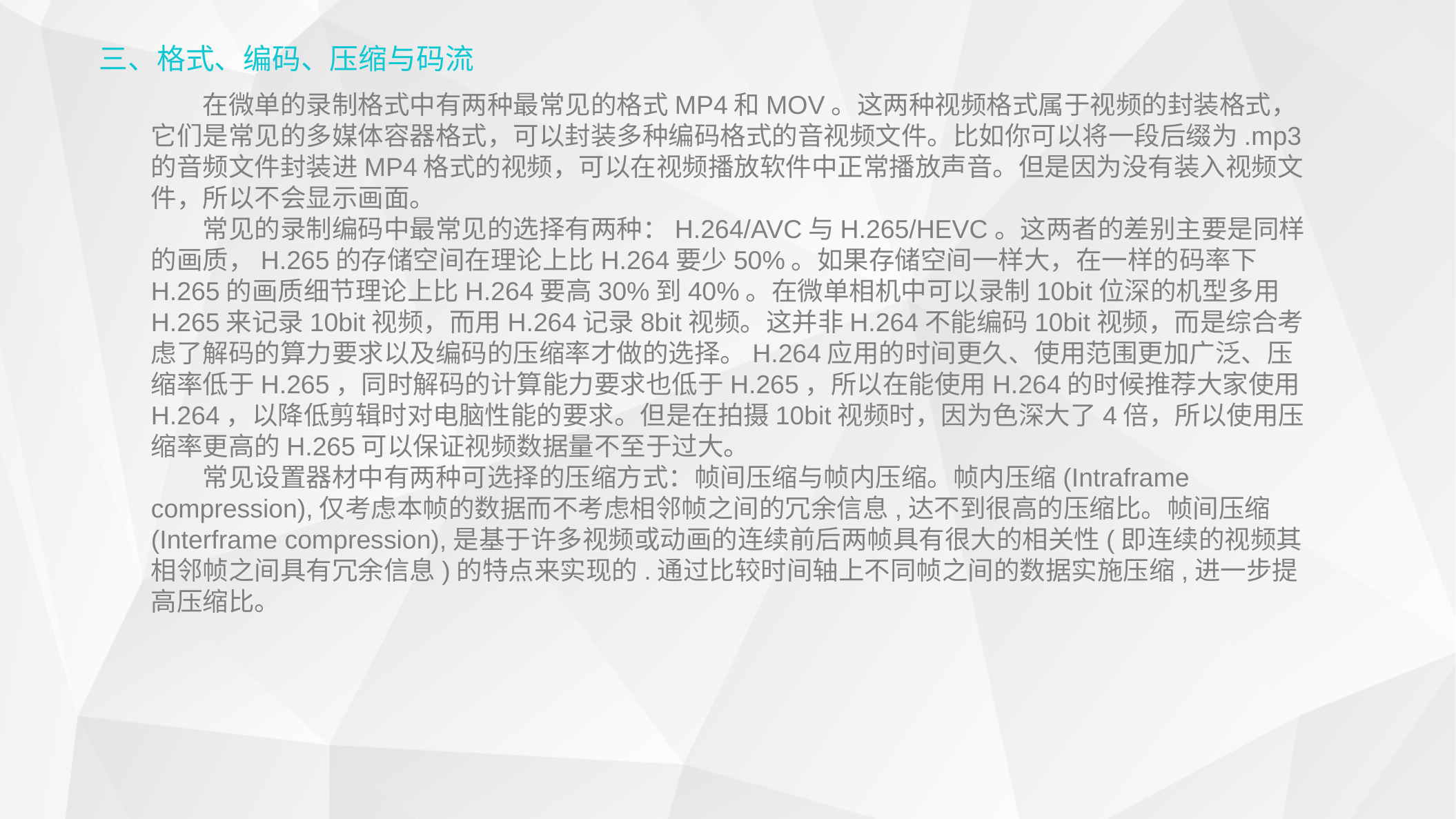

三、格式、编码、压缩与码流
在微单的录制格式中有两种最常见的格式MP4和MOV。这两种视频格式属于视频的封装格式，它们是常见的多媒体容器格式，可以封装多种编码格式的音视频文件。比如你可以将一段后缀为.mp3的音频文件封装进MP4格式的视频，可以在视频播放软件中正常播放声音。但是因为没有装入视频文件，所以不会显示画面。
常见的录制编码中最常见的选择有两种：H.264/AVC与H.265/HEVC。这两者的差别主要是同样的画质，H.265的存储空间在理论上比H.264要少50%。如果存储空间一样大，在一样的码率下H.265的画质细节理论上比H.264要高30%到40%。在微单相机中可以录制10bit位深的机型多用H.265来记录10bit视频，而用H.264记录8bit视频。这并非H.264不能编码10bit视频，而是综合考虑了解码的算力要求以及编码的压缩率才做的选择。H.264应用的时间更久、使用范围更加广泛、压缩率低于H.265，同时解码的计算能力要求也低于H.265，所以在能使用H.264的时候推荐大家使用H.264，以降低剪辑时对电脑性能的要求。但是在拍摄10bit视频时，因为色深大了4倍，所以使用压缩率更高的H.265可以保证视频数据量不至于过大。
常见设置器材中有两种可选择的压缩方式：帧间压缩与帧内压缩。帧内压缩(Intraframe compression),仅考虑本帧的数据而不考虑相邻帧之间的冗余信息,达不到很高的压缩比。帧间压缩(Interframe compression),是基于许多视频或动画的连续前后两帧具有很大的相关性(即连续的视频其相邻帧之间具有冗余信息)的特点来实现的.通过比较时间轴上不同帧之间的数据实施压缩,进一步提高压缩比。